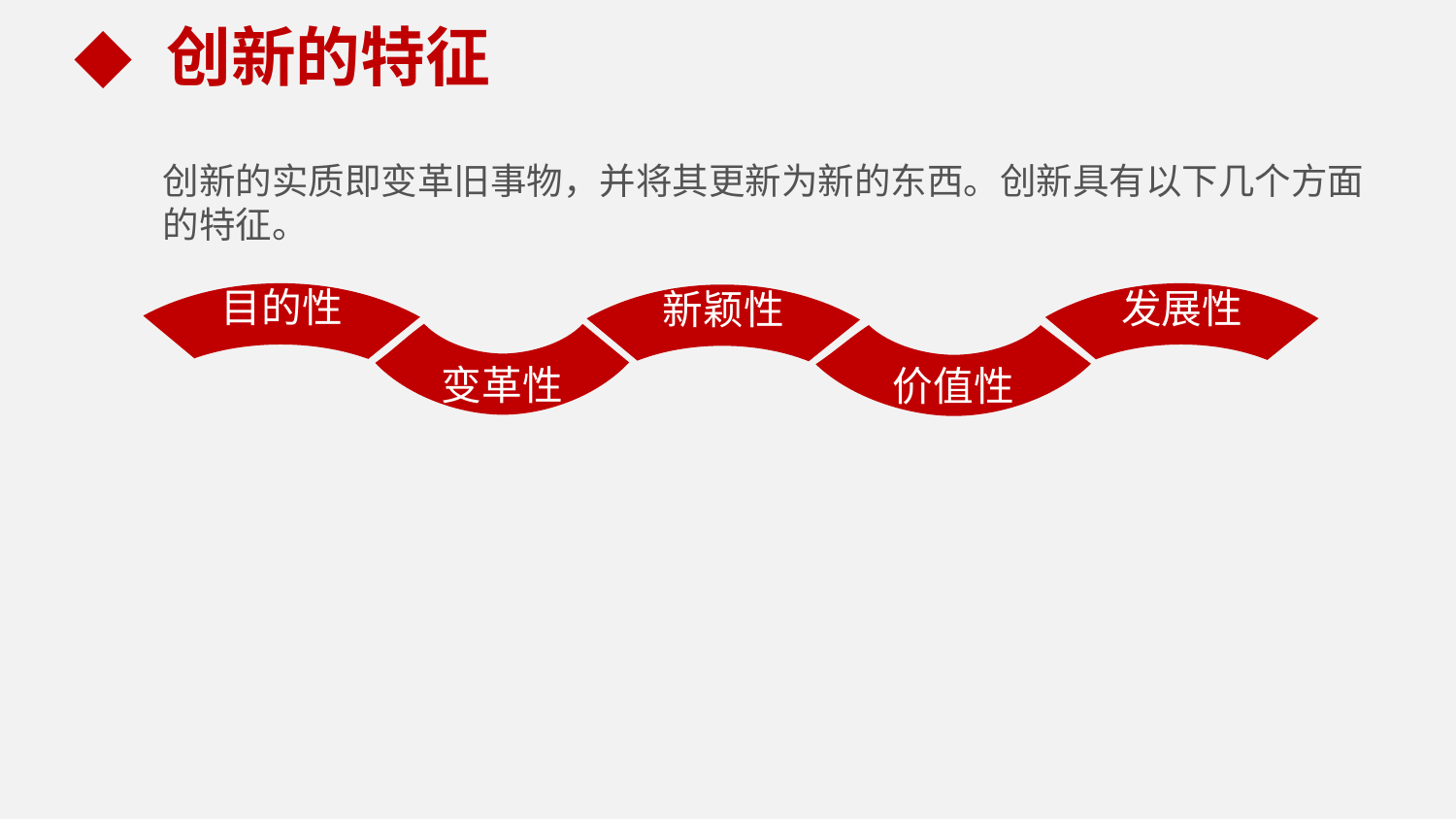

创新的特征
创新的实质即变革旧事物，并将其更新为新的东西。创新具有以下几个方面的特征。
目的性
发展性
新颖性
变革性
价值性